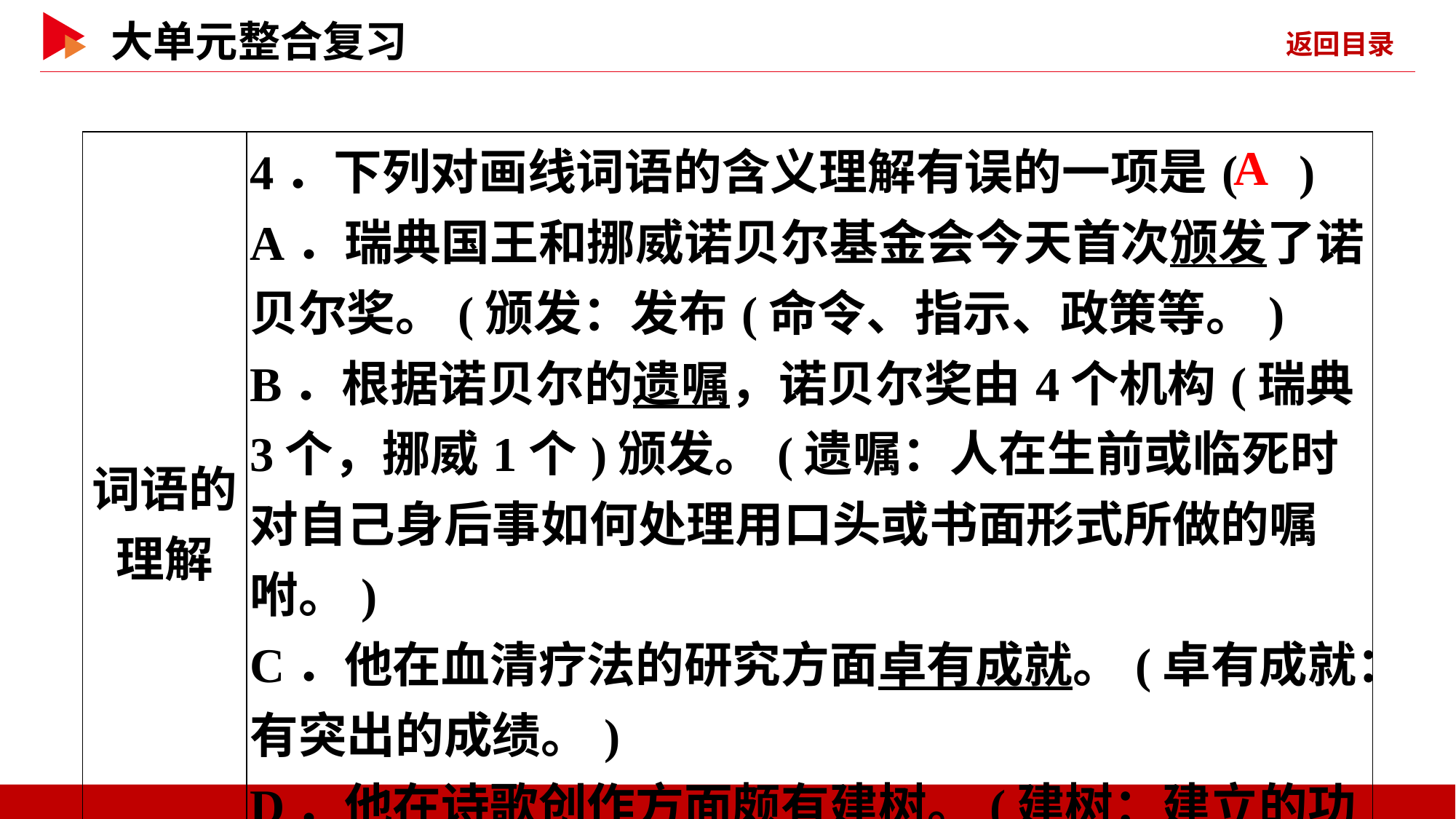

| 词语的 理解 | 4．下列对画线词语的含义理解有误的一项是( ) A．瑞典国王和挪威诺贝尔基金会今天首次颁发了诺贝尔奖。(颁发：发布(命令、指示、政策等。) B．根据诺贝尔的遗嘱，诺贝尔奖由4个机构(瑞典3个，挪威1个)颁发。(遗嘱：人在生前或临死时对自己身后事如何处理用口头或书面形式所做的嘱咐。) C．他在血清疗法的研究方面卓有成就。(卓有成就：有突出的成绩。) D．他在诗歌创作方面颇有建树。(建树：建立的功绩。) |
| --- | --- |
   A